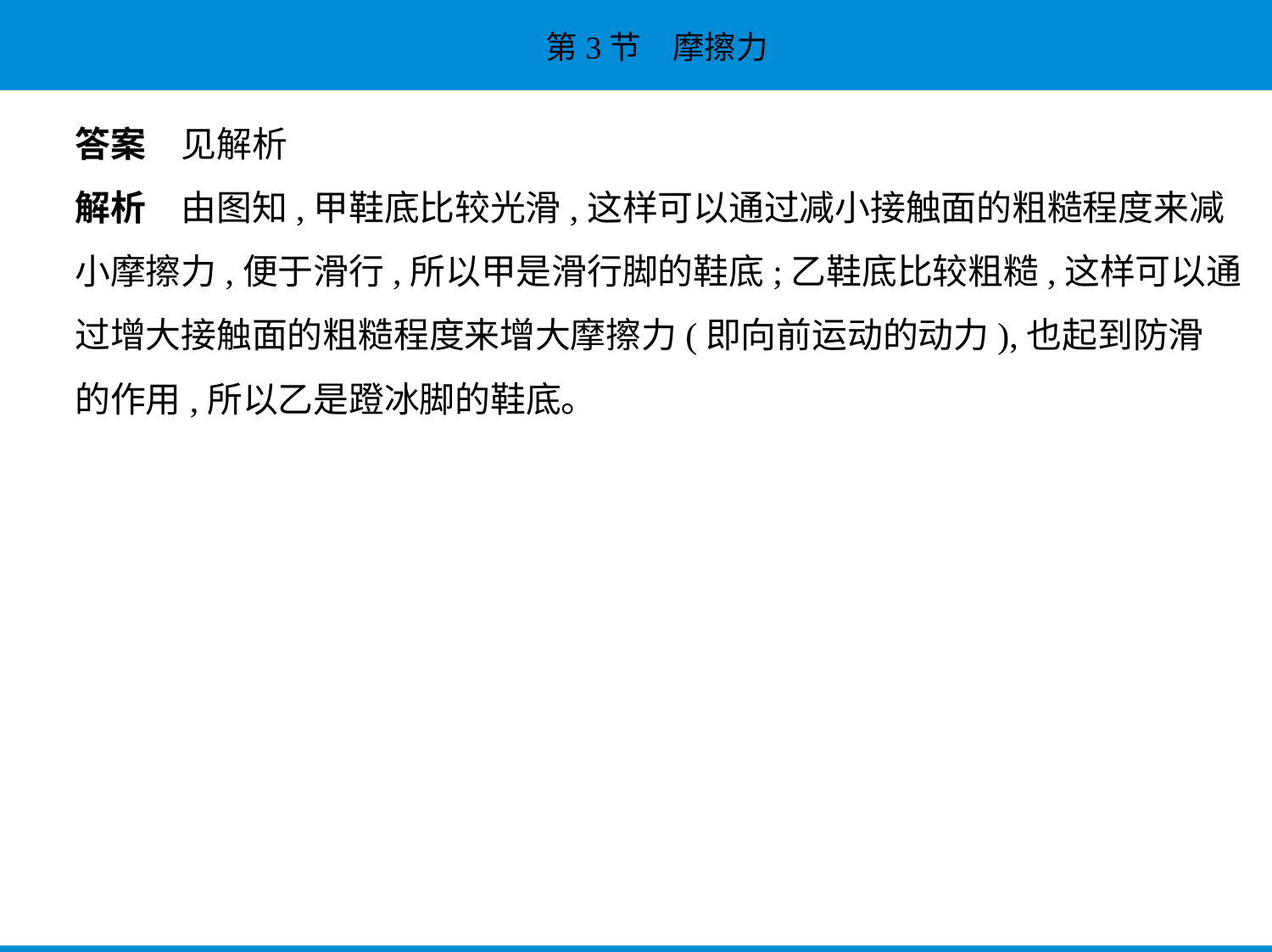

答案　见解析
解析　由图知,甲鞋底比较光滑,这样可以通过减小接触面的粗糙程度来减
小摩擦力,便于滑行,所以甲是滑行脚的鞋底;乙鞋底比较粗糙,这样可以通
过增大接触面的粗糙程度来增大摩擦力(即向前运动的动力),也起到防滑
的作用,所以乙是蹬冰脚的鞋底。